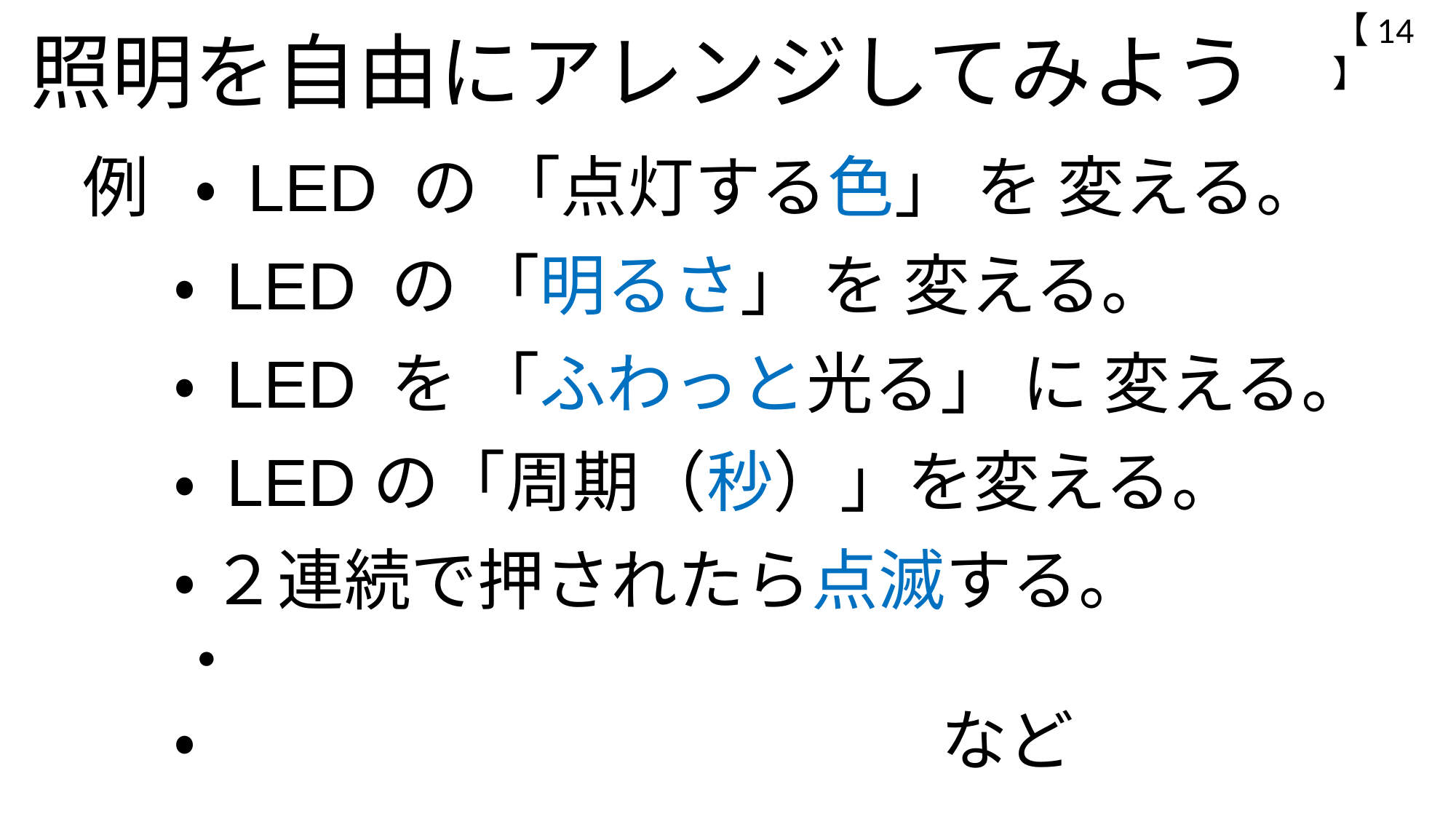

【14】
照明を自由にアレンジしてみよう
例　　  　・ LED の 「点灯する色」 を 変える。

     ・ LED の 「明るさ」 を 変える。

     ・ LED を 「ふわっと光る」 に 変える。

     ・ LEDの「周期（秒）」を変える。

     ・ ２連続で押されたら点滅する。
     ・
     ・                                                  など